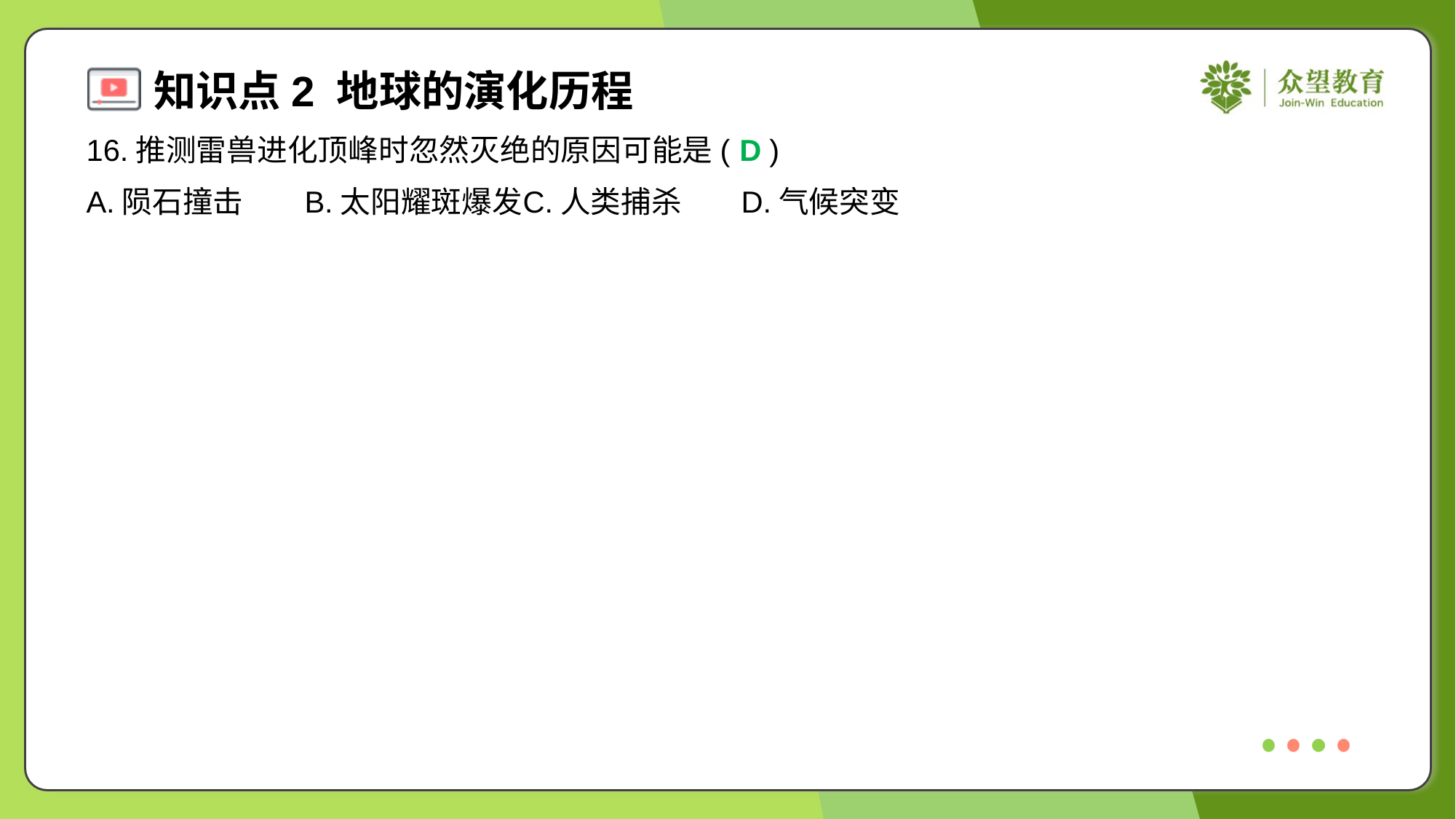

16.推测雷兽进化顶峰时忽然灭绝的原因可能是(     )
D
A.陨石撞击	B.太阳耀斑爆发	C.人类捕杀	D.气候突变